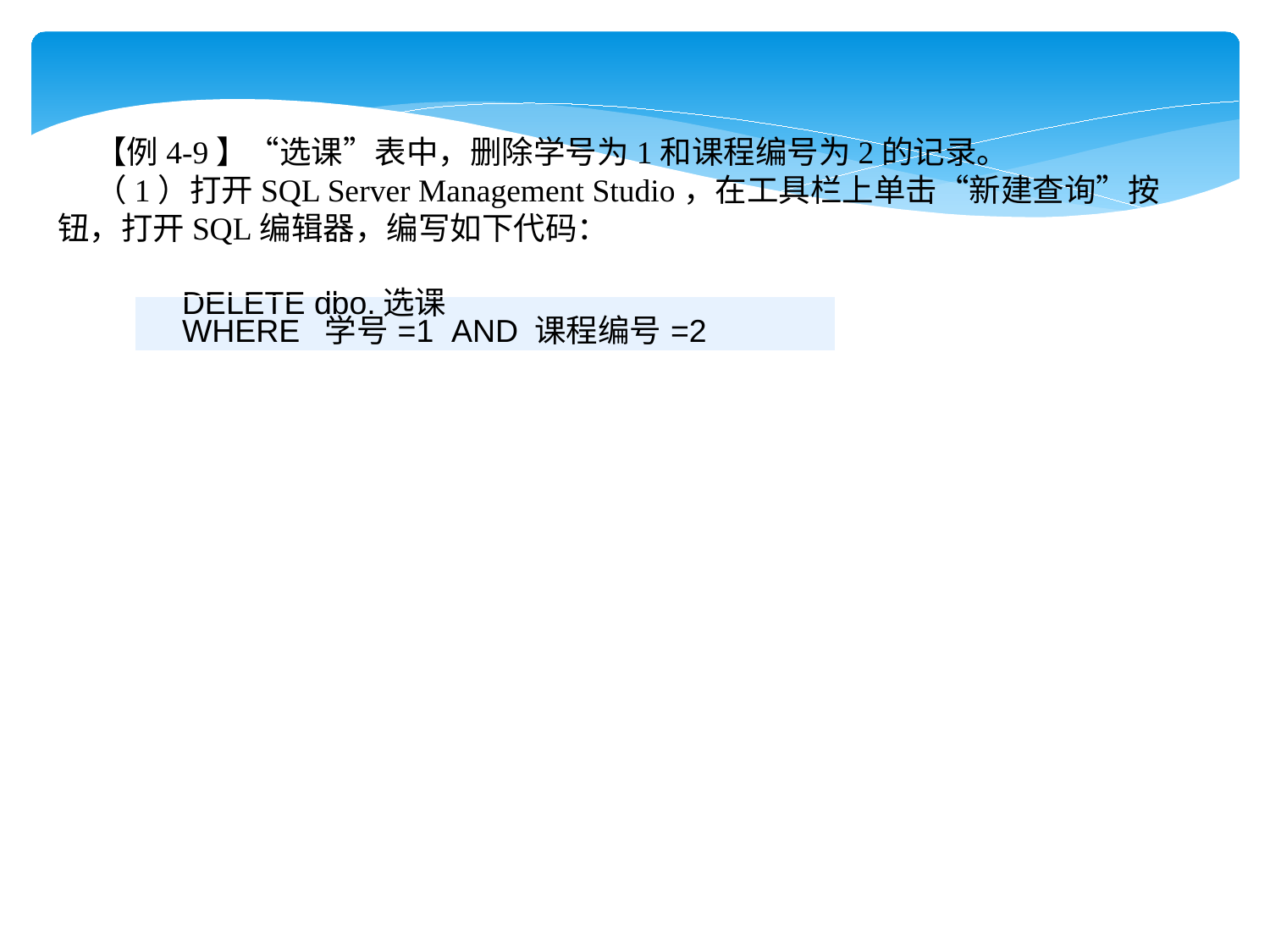

【例4-9】“选课”表中，删除学号为1和课程编号为2的记录。
（1）打开SQL Server Management Studio，在工具栏上单击“新建查询”按钮，打开SQL编辑器，编写如下代码：

| DELETE dbo.选课 WHERE 学号=1 AND 课程编号=2 |
| --- |